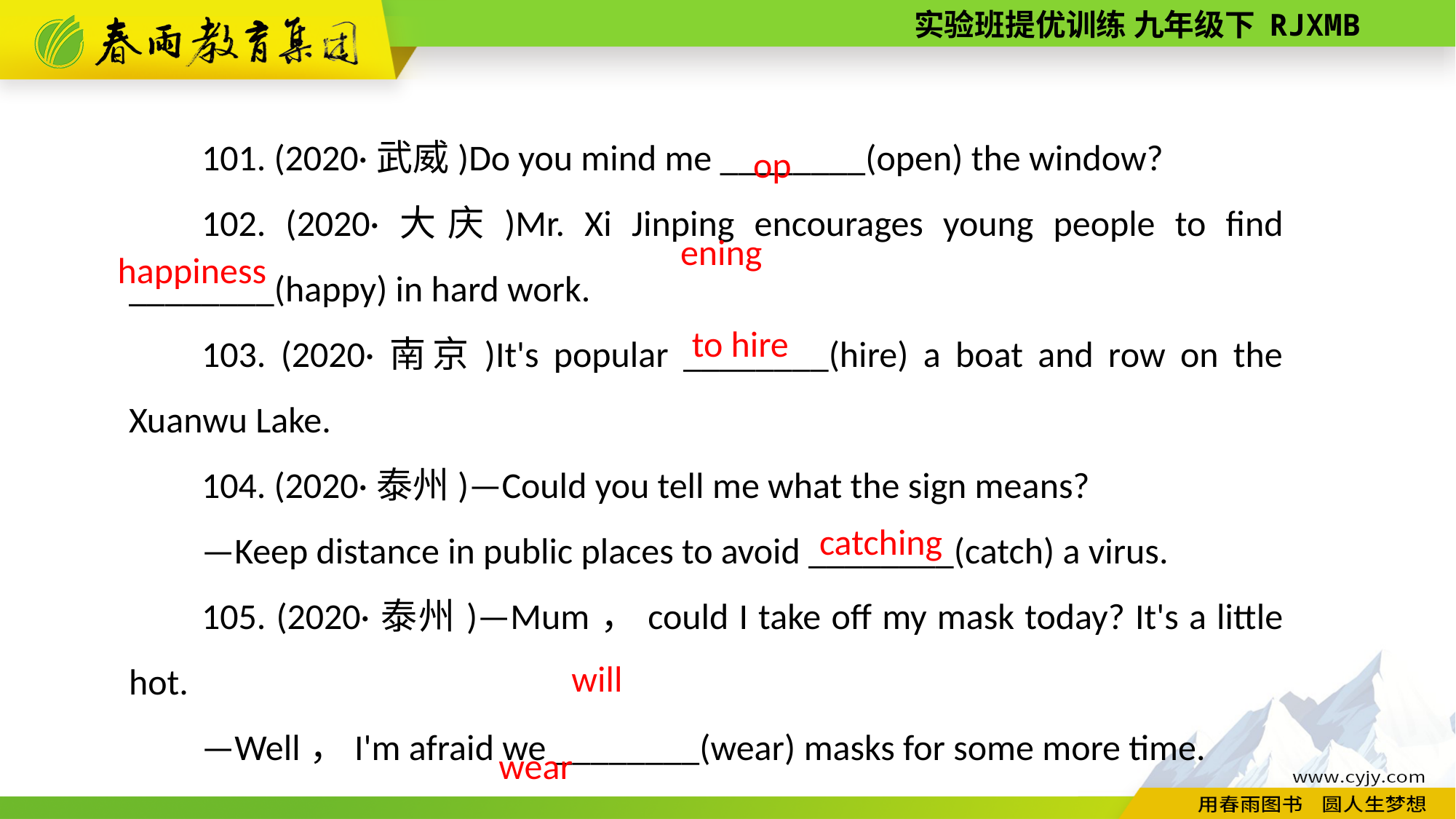

opening
101. (2020·武威)Do you mind me ________(open) the window?
102. (2020·大庆)Mr. Xi Jinping encourages young people to find ________(happy) in hard work.
103. (2020·南京)It's popular ________(hire) a boat and row on the Xuanwu Lake.
104. (2020·泰州)—Could you tell me what the sign means?
—Keep distance in public places to avoid ________(catch) a virus.
105. (2020·泰州)—Mum，could I take off my mask today? It's a little hot.
—Well，I'm afraid we ________(wear) masks for some more time.
happiness
to hire
catching
will wear